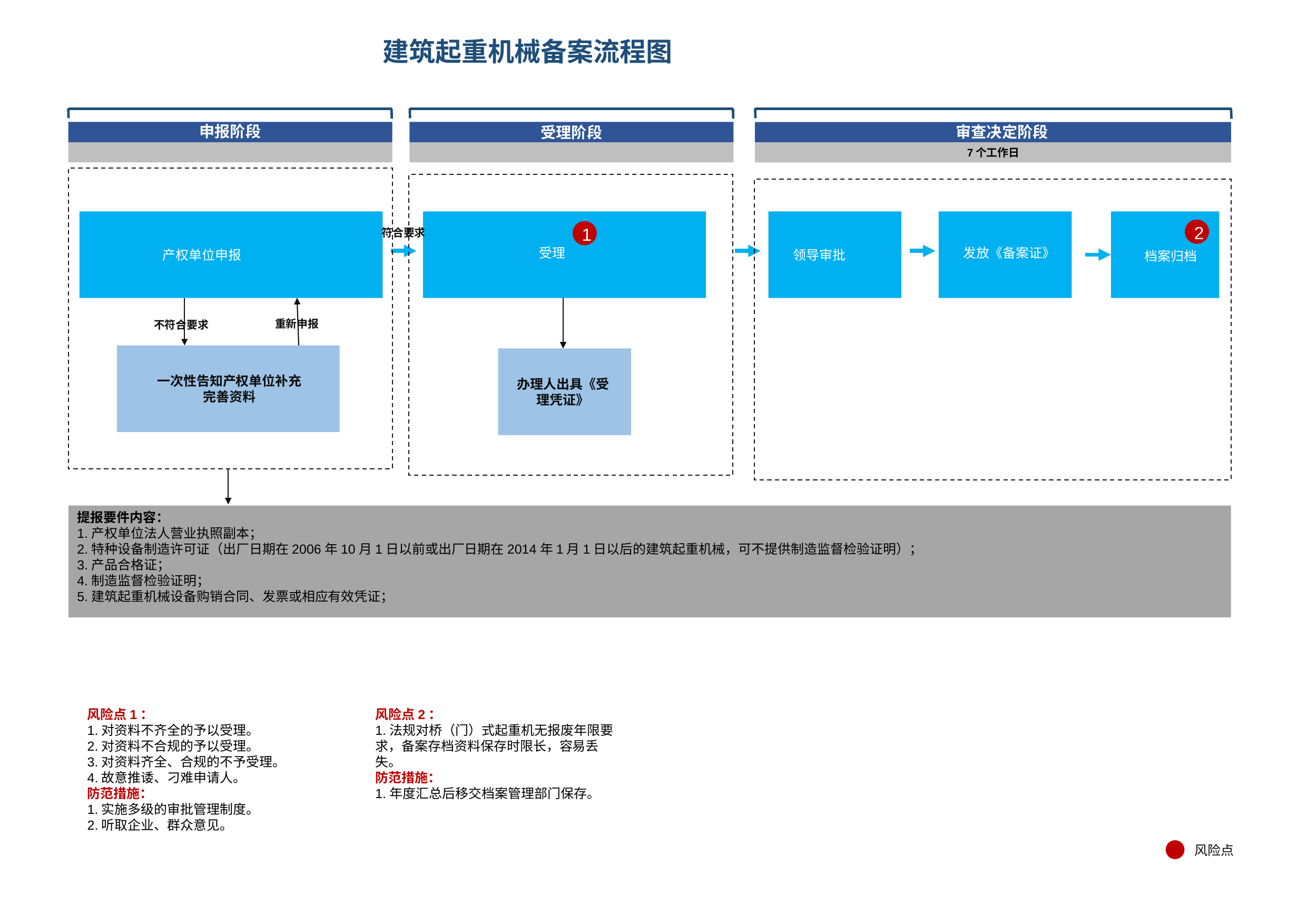

# 建筑起重机械备案流程图
申报阶段
审查决定阶段
受理阶段

7个工作日

2

1

符合要求
受理
发放《备案证》
产权单位申报
领导审批
档案归档
重新申报
不符合要求

一次性告知产权单位补充完善资料
办理人出具《受理凭证》

提报要件内容：
1.产权单位法人营业执照副本；
2.特种设备制造许可证（出厂日期在2006年10月1日以前或出厂日期在2014年1月1日以后的建筑起重机械，可不提供制造监督检验证明）；
3.产品合格证；
4.制造监督检验证明；
5.建筑起重机械设备购销合同、发票或相应有效凭证；
XXXXXX
XXXXXX
XXXXXX
XXXXXX
XXX

XXXXXX
XXXXXX
XXXXXX
XXXXXX
XXX

XXXXXX
XXXXXX
XXXXXX
XXXXXX
XXX

XXXXXX
XXXXXX
XXXXXX
XXXXXX
XXX

XXXXXX
XXXXXX
XXXXXX
XXXXXX
XXX

XXXXXX
XXXXXX
XXXXXX
XXXXXX
XXX

风险点1：
1.对资料不齐全的予以受理。
2.对资料不合规的予以受理。
3.对资料齐全、合规的不予受理。
4.故意推诿、刁难申请人。
防范措施：
1.实施多级的审批管理制度。
2.听取企业、群众意见。
风险点2：
1.法规对桥（门）式起重机无报废年限要求，备案存档资料保存时限长，容易丢失。
防范措施：
1.年度汇总后移交档案管理部门保存。
风险点